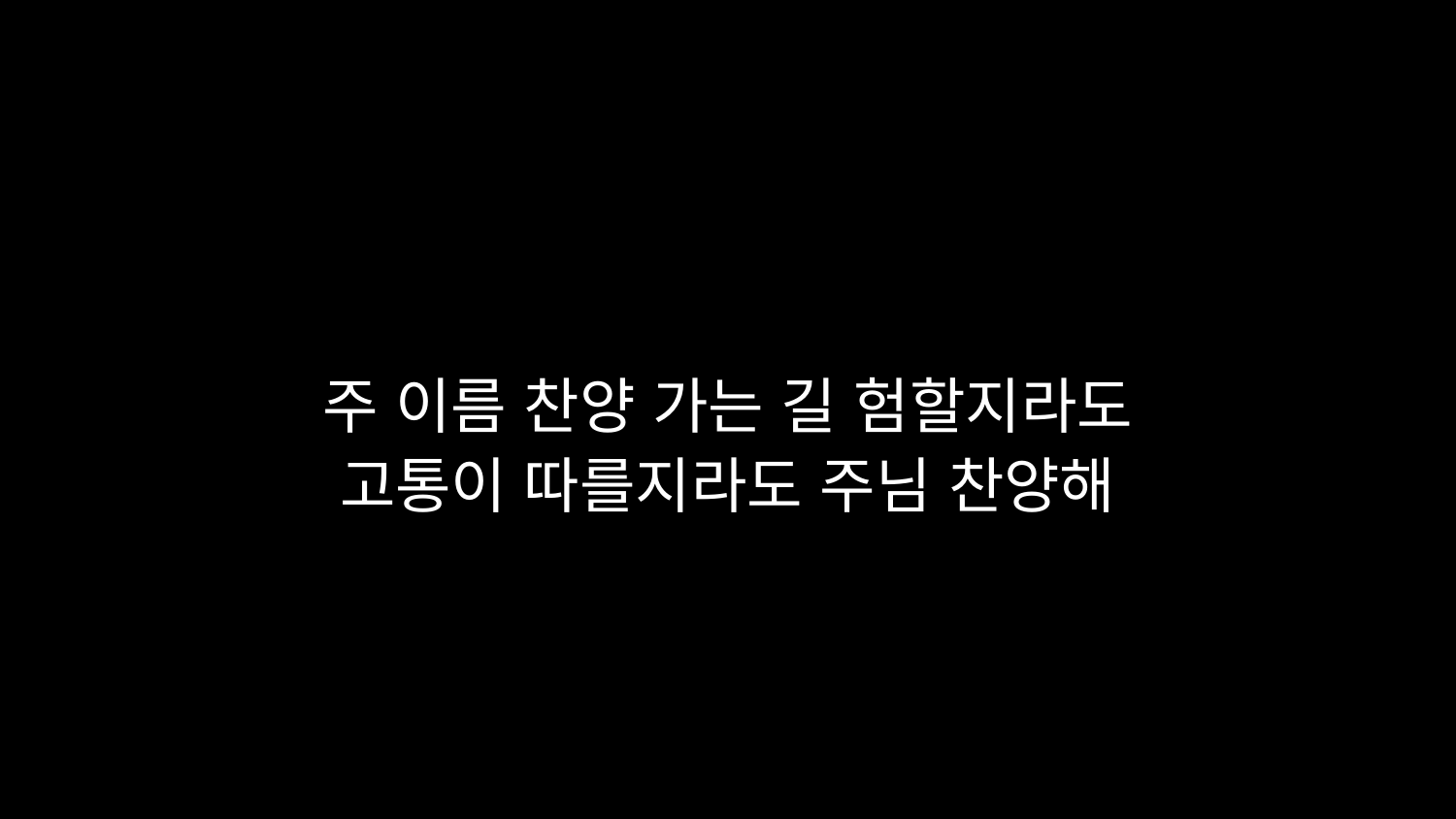

# 주 이름 찬양 가는 길 험할지라도 고통이 따를지라도 주님 찬양해